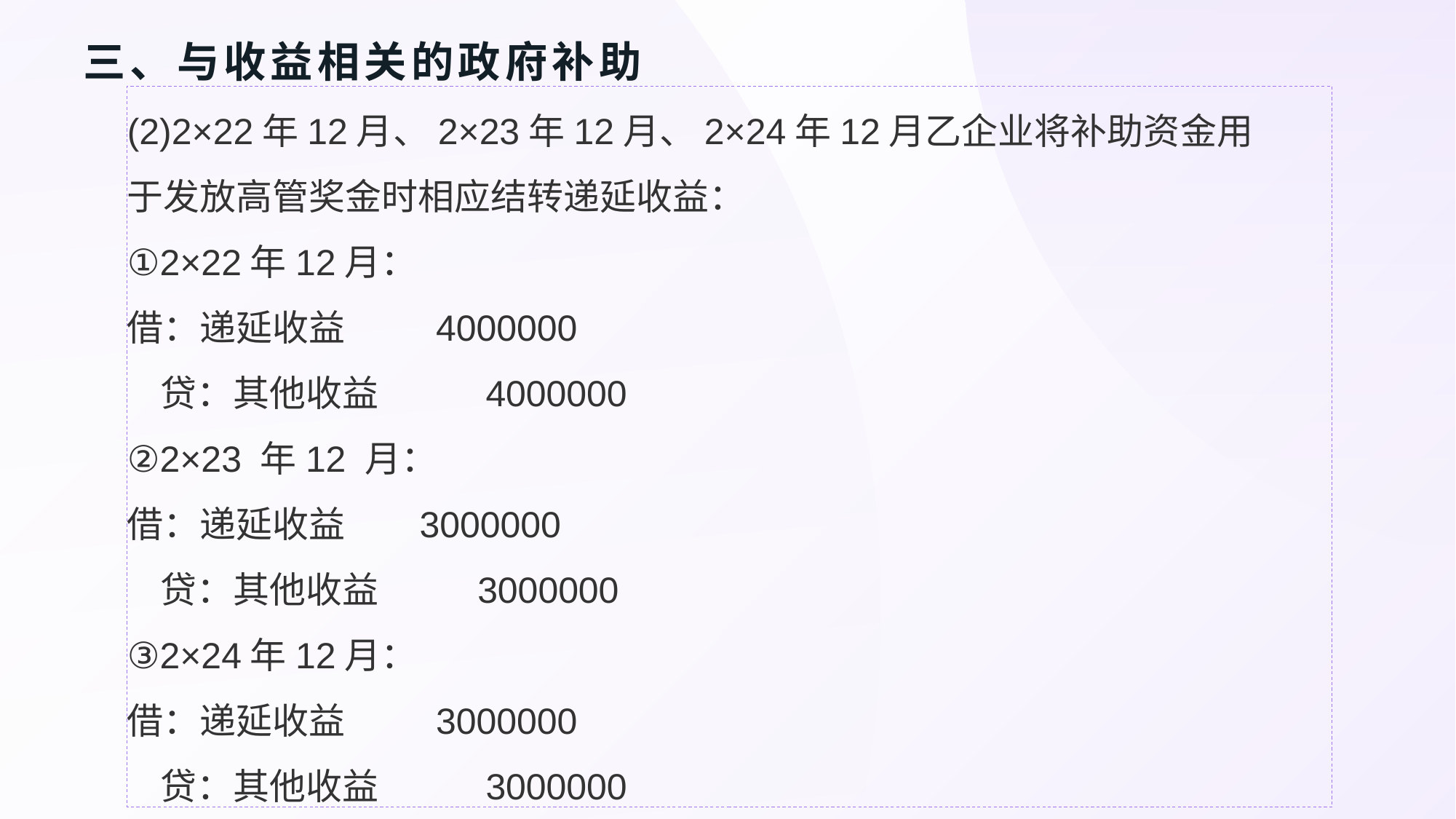

# 三、与收益相关的政府补助
(2)2×22年12月、2×23年12月、2×24年12月乙企业将补助资金用
于发放高管奖金时相应结转递延收益：
①2×22年12月：
借：递延收益          4000000
   贷：其他收益            4000000
②2×23 年12 月：
借：递延收益        3000000
   贷：其他收益           3000000
③2×24年12月：
借：递延收益          3000000
   贷：其他收益            3000000